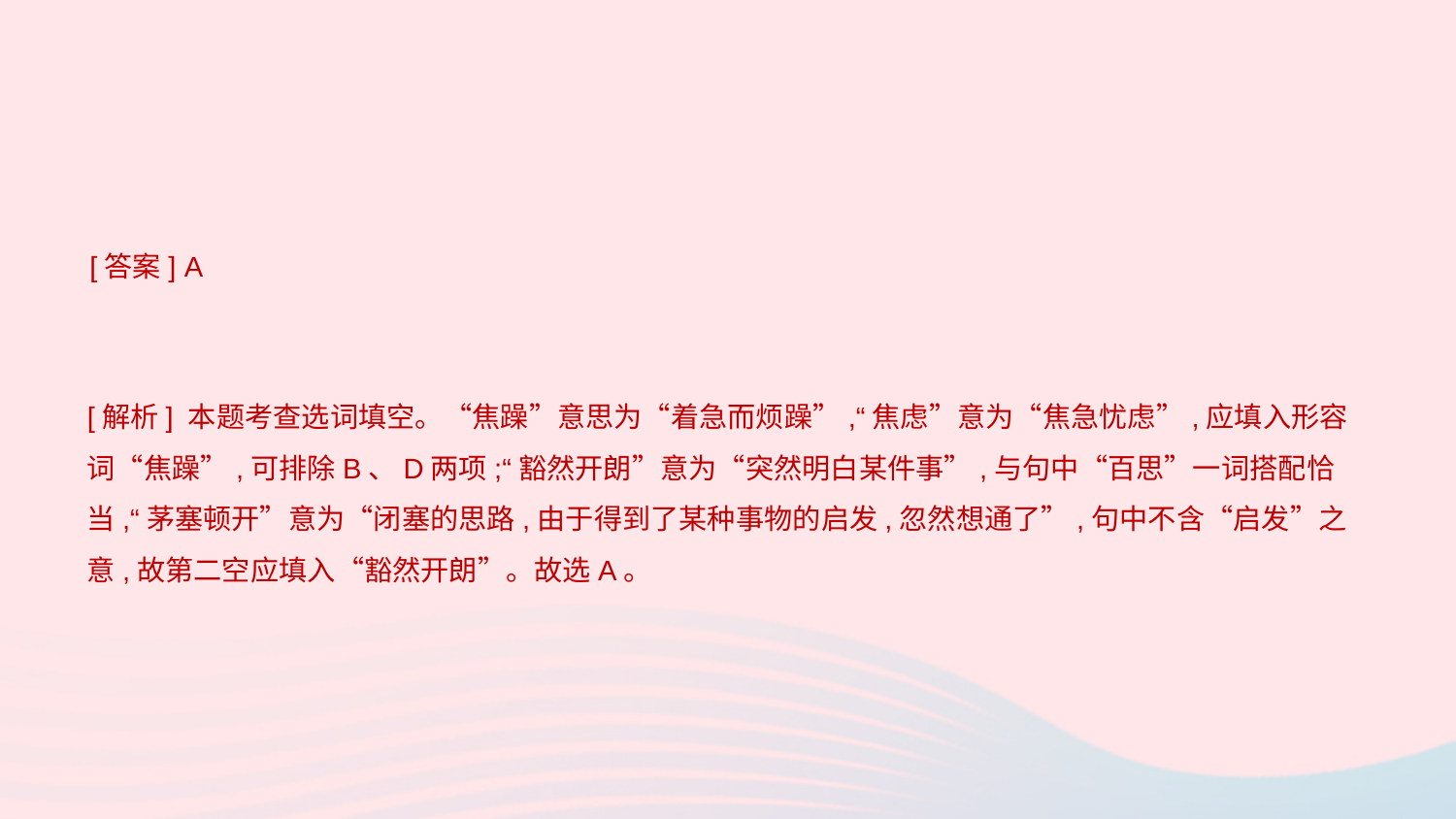

[答案] A
[解析] 本题考查选词填空。“焦躁”意思为“着急而烦躁”,“焦虑”意为“焦急忧虑”,应填入形容词“焦躁”,可排除B、D两项;“豁然开朗”意为“突然明白某件事”,与句中“百思”一词搭配恰当,“茅塞顿开”意为“闭塞的思路,由于得到了某种事物的启发,忽然想通了”,句中不含“启发”之意,故第二空应填入“豁然开朗”。故选A。